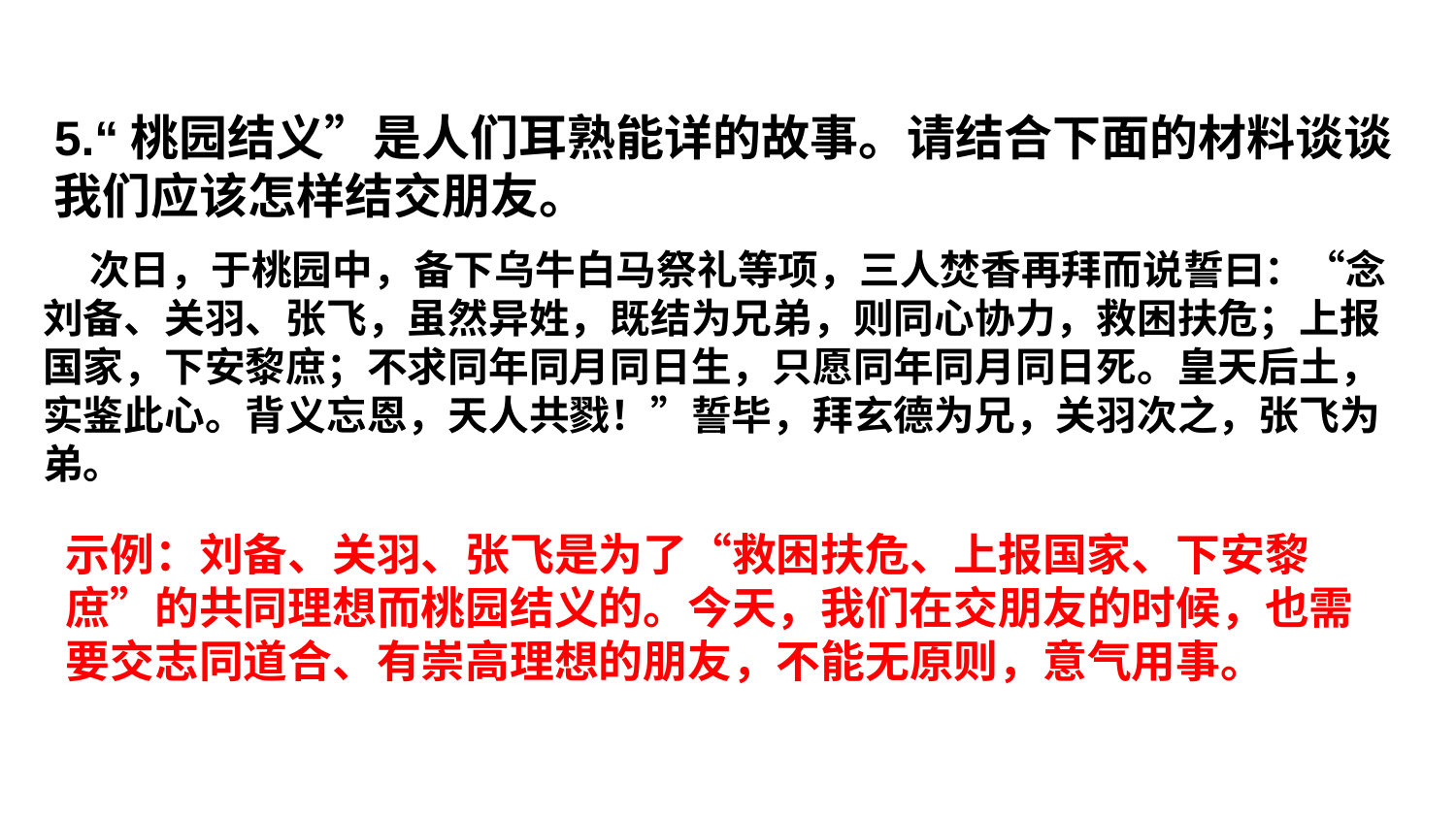

5.“桃园结义”是人们耳熟能详的故事。请结合下面的材料谈谈我们应该怎样结交朋友。
    次日，于桃园中，备下乌牛白马祭礼等项，三人焚香再拜而说誓曰：“念刘备、关羽、张飞，虽然异姓，既结为兄弟，则同心协力，救困扶危；上报国家，下安黎庶；不求同年同月同日生，只愿同年同月同日死。皇天后土，实鉴此心。背义忘恩，天人共戮！”誓毕，拜玄德为兄，关羽次之，张飞为弟。
示例：刘备、关羽、张飞是为了“救困扶危、上报国家、下安黎庶”的共同理想而桃园结义的。今天，我们在交朋友的时候，也需要交志同道合、有崇高理想的朋友，不能无原则，意气用事。